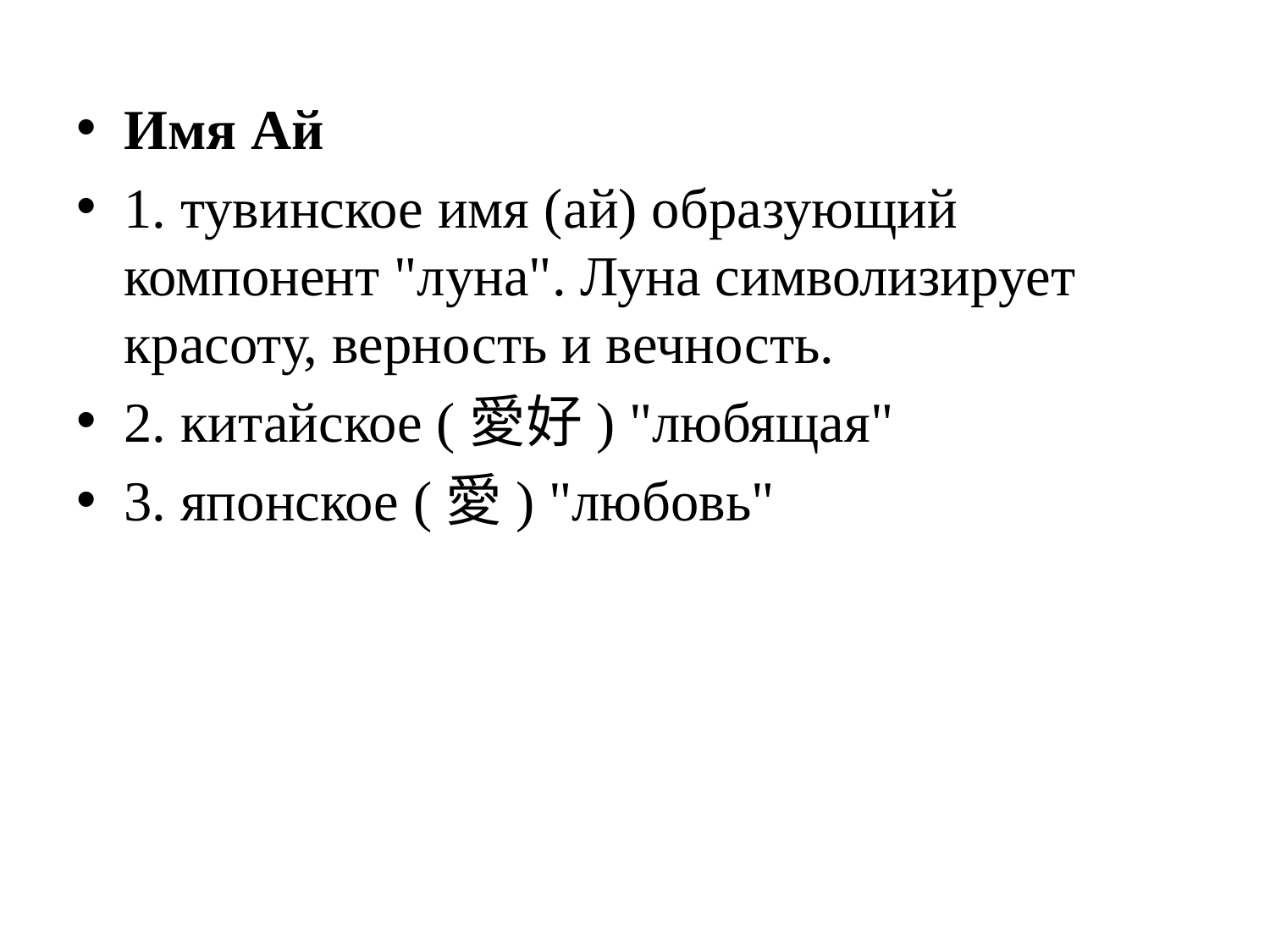

Имя Ай
1. тувинское имя (aй) образующий компонент "луна". Луна символизирует красоту, верность и вечность.
2. китайское (愛好) "любящая"
3. японское (愛) "любовь"